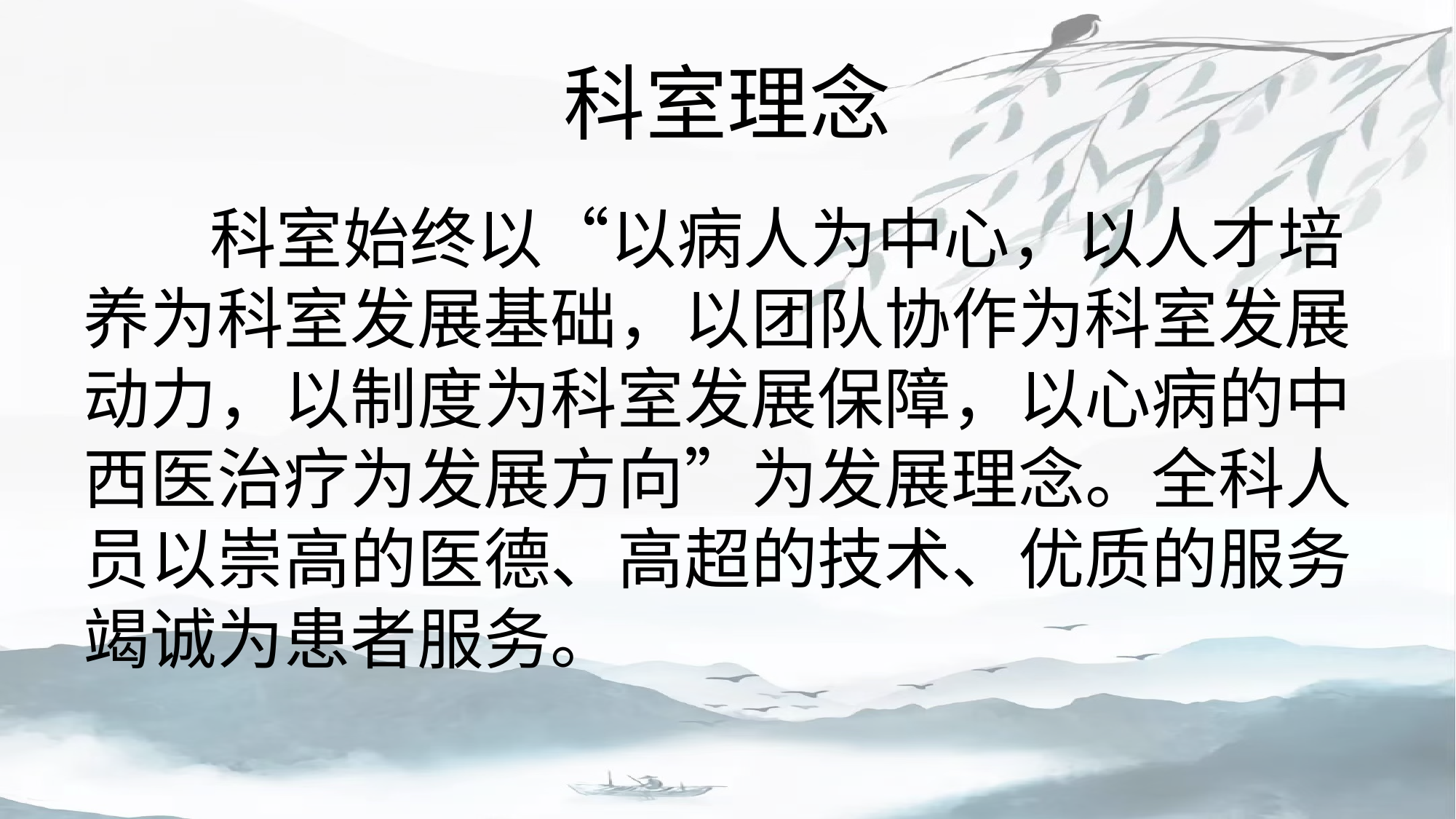

# 科室理念
         科室始终以“以病人为中心，以人才培养为科室发展基础，以团队协作为科室发展动力，以制度为科室发展保障，以心病的中西医治疗为发展方向”为发展理念。全科人员以崇高的医德、高超的技术、优质的服务竭诚为患者服务。